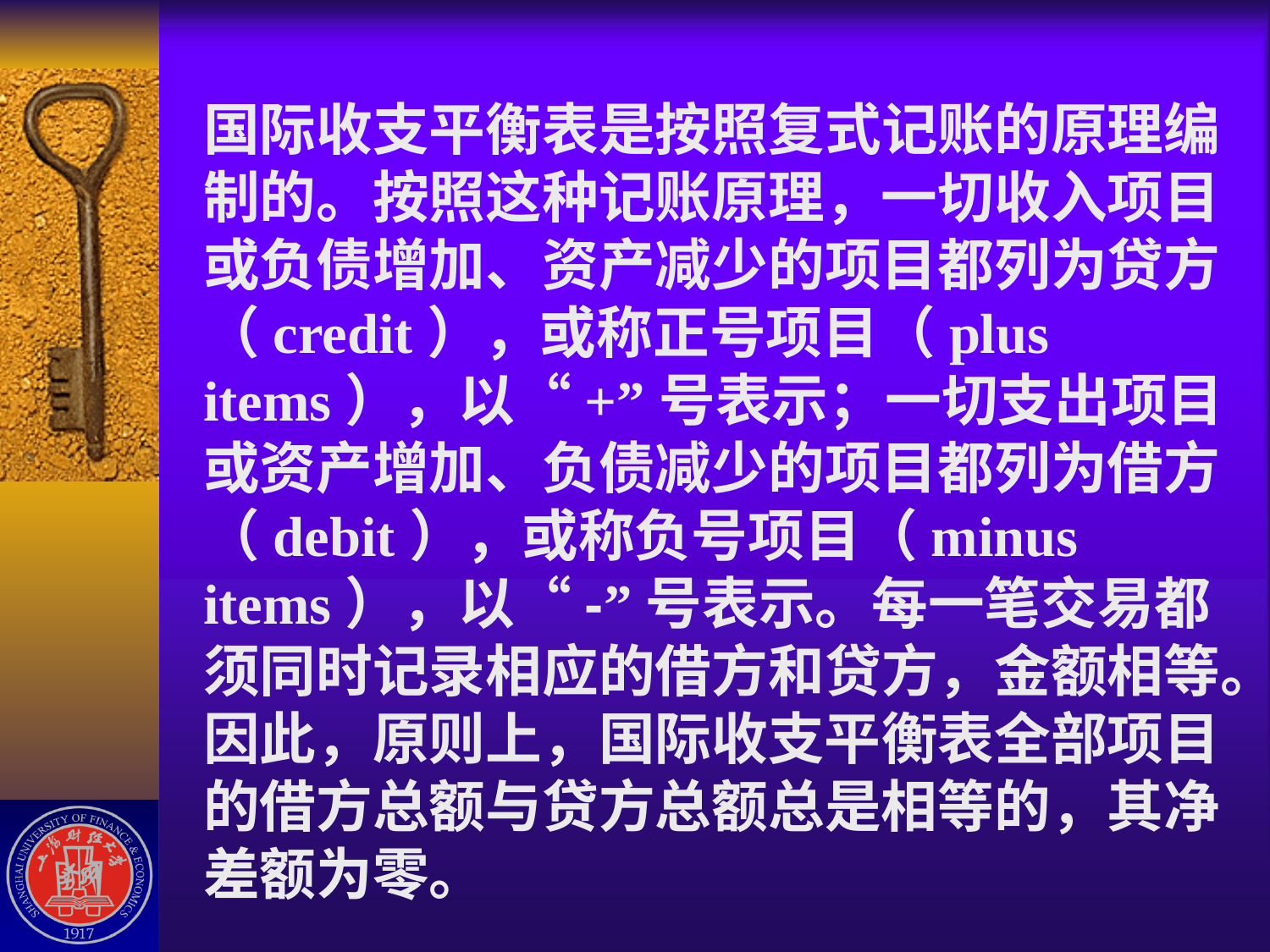

# 国际收支平衡表是按照复式记账的原理编制的。按照这种记账原理，一切收入项目或负债增加、资产减少的项目都列为贷方（credit），或称正号项目（plus items），以“+”号表示；一切支出项目或资产增加、负债减少的项目都列为借方（debit），或称负号项目（minus items），以“-”号表示。每一笔交易都须同时记录相应的借方和贷方，金额相等。因此，原则上，国际收支平衡表全部项目的借方总额与贷方总额总是相等的，其净差额为零。